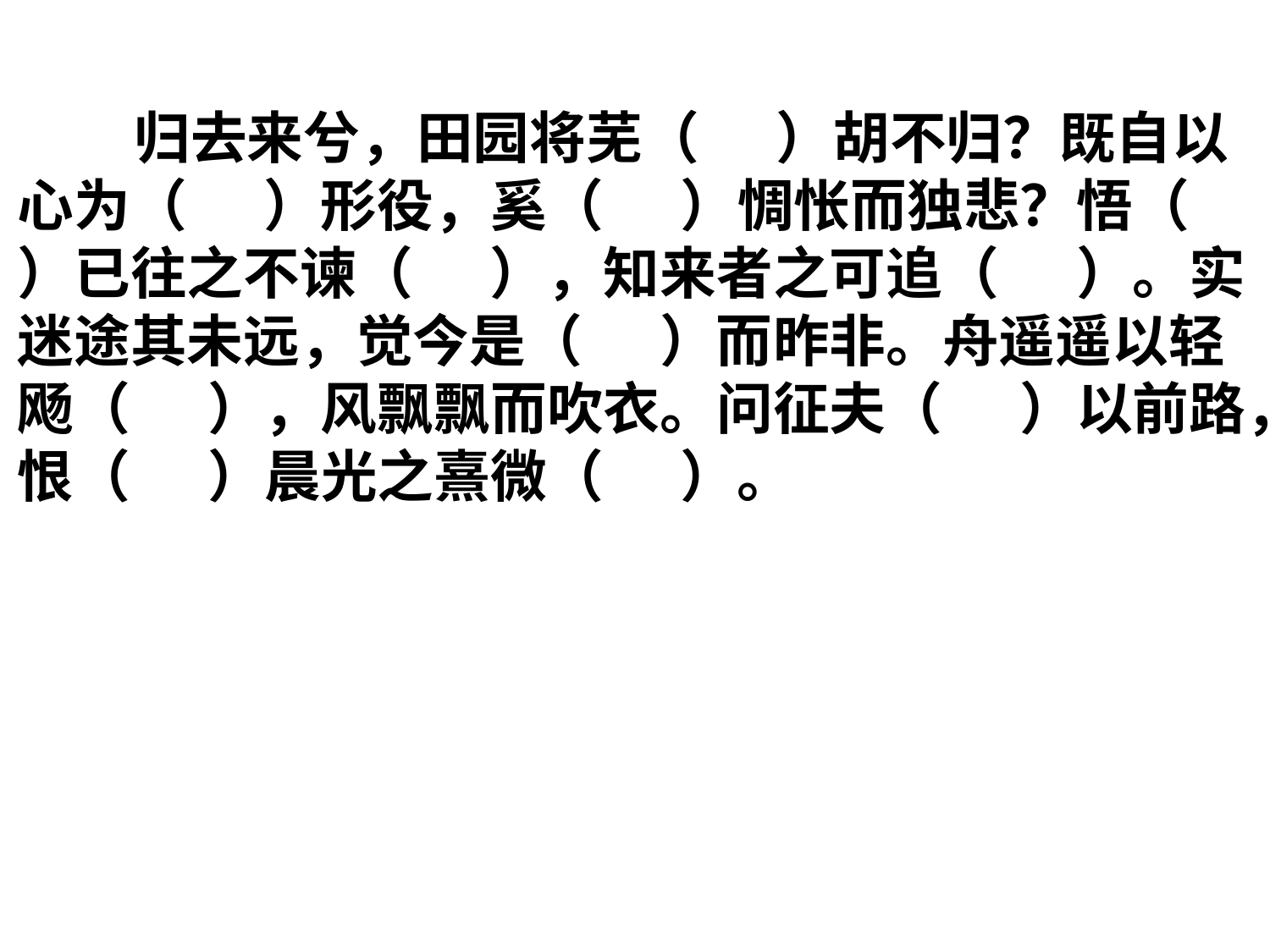

归去来兮，田园将芜（      ）胡不归？既自以心为（      ）形役，奚（      ）惆怅而独悲？悟（      ）已往之不谏（      ），知来者之可追（      ）。实迷途其未远，觉今是（      ）而昨非。舟遥遥以轻飏（      ），风飘飘而吹衣。问征夫（      ）以前路，恨（      ）晨光之熹微（      ）。